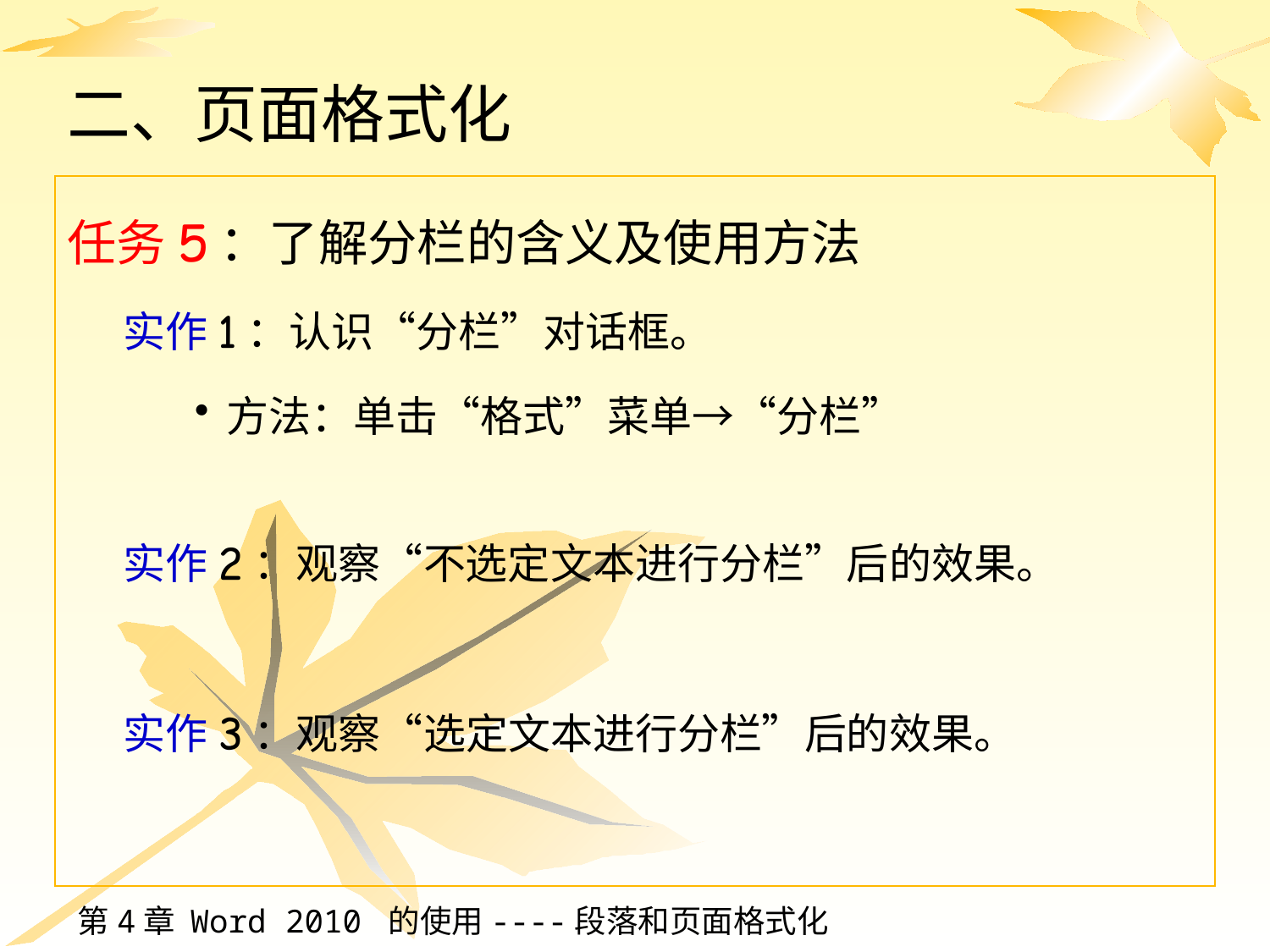

# 二、页面格式化
任务5：了解分栏的含义及使用方法
实作1：认识“分栏”对话框。
方法：单击“格式”菜单→“分栏”

实作2：观察“不选定文本进行分栏”后的效果。

实作3：观察“选定文本进行分栏”后的效果。